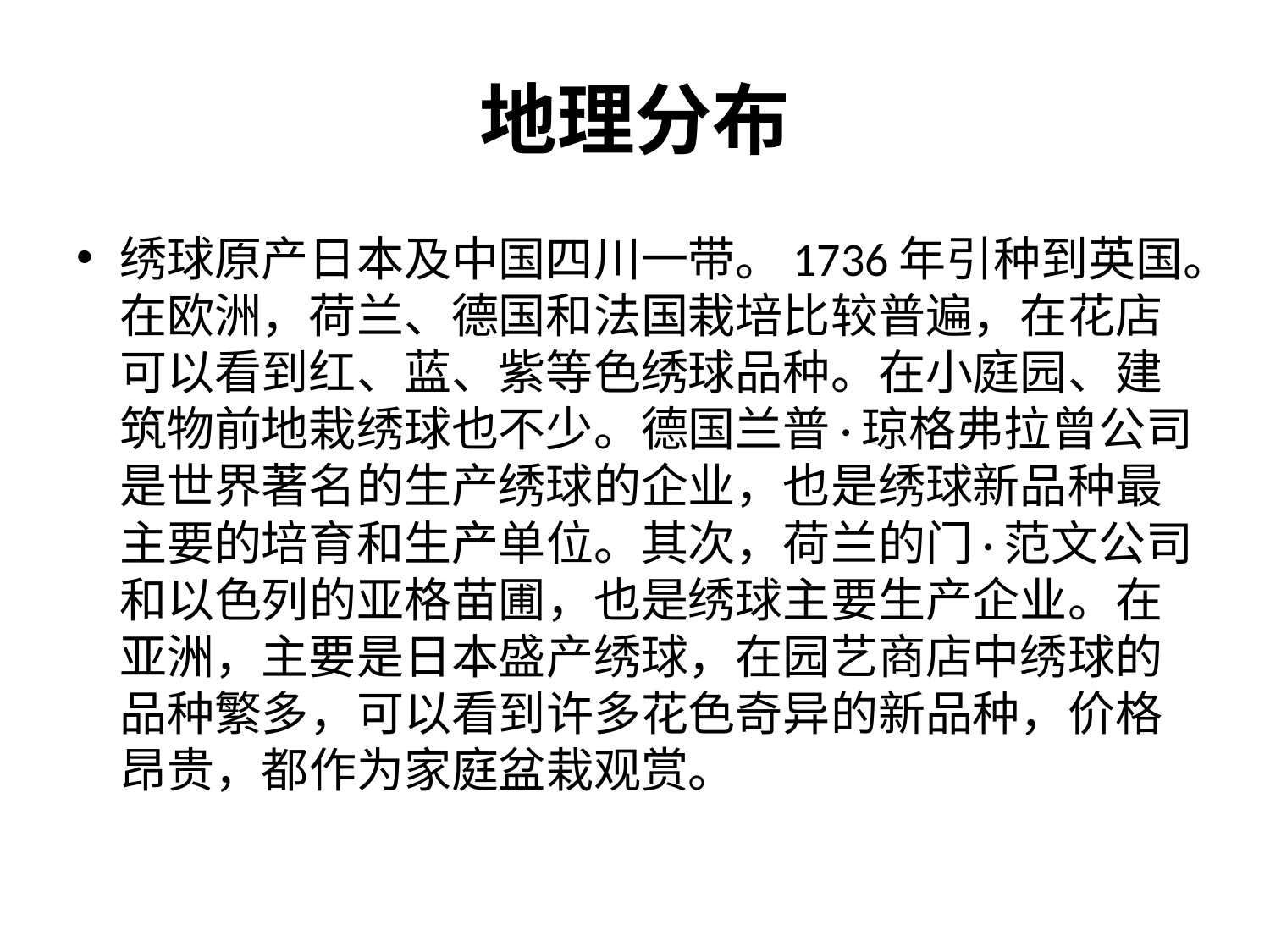

# 地理分布
绣球原产日本及中国四川一带。1736年引种到英国。在欧洲，荷兰、德国和法国栽培比较普遍，在花店可以看到红、蓝、紫等色绣球品种。在小庭园、建筑物前地栽绣球也不少。德国兰普·琼格弗拉曾公司是世界著名的生产绣球的企业，也是绣球新品种最主要的培育和生产单位。其次，荷兰的门·范文公司和以色列的亚格苗圃，也是绣球主要生产企业。在亚洲，主要是日本盛产绣球，在园艺商店中绣球的品种繁多，可以看到许多花色奇异的新品种，价格昂贵，都作为家庭盆栽观赏。